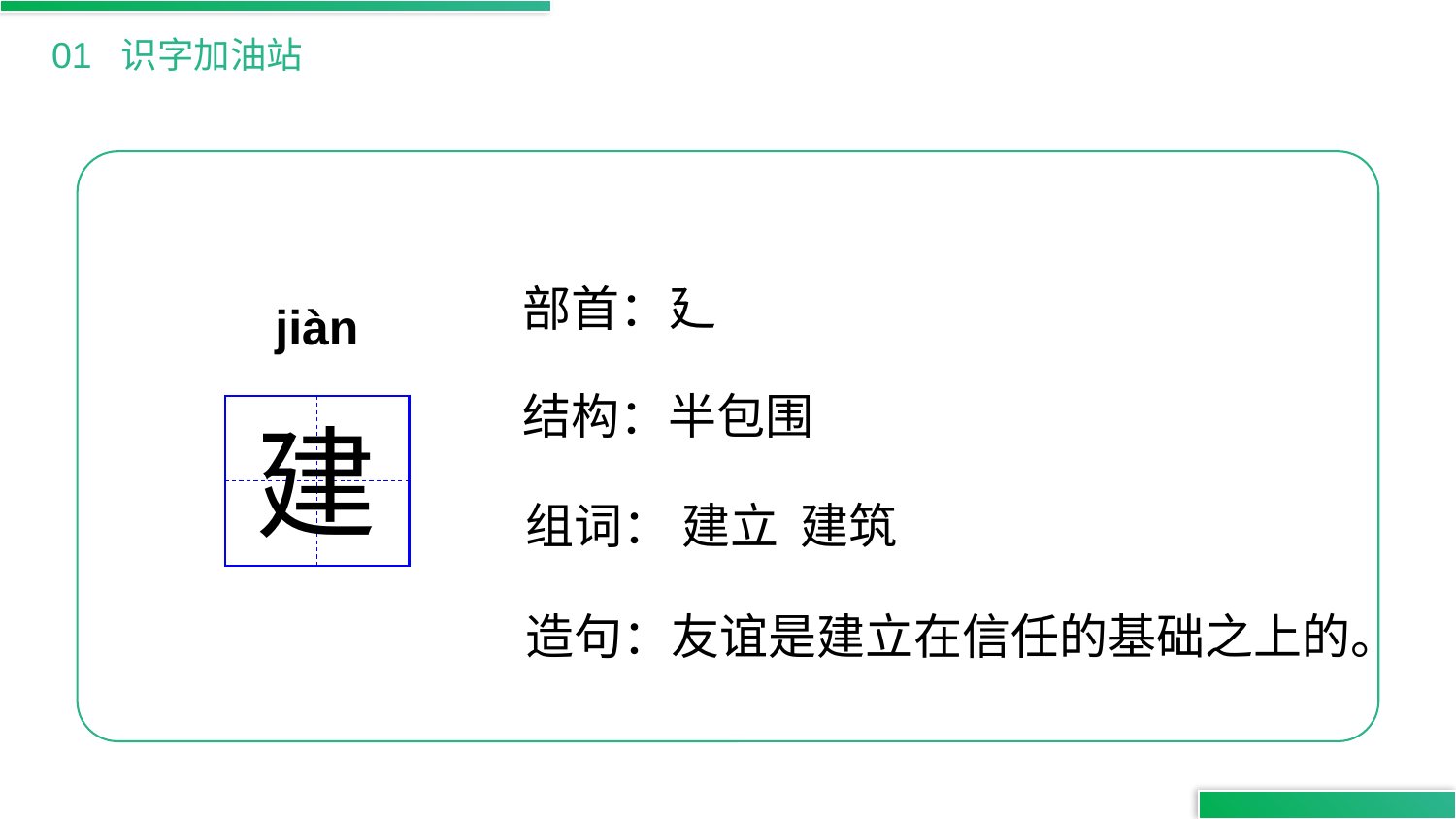

01  识字加油站
部首：廴
jiàn
结构：半包围

建
组词： 建立  建筑
造句：友谊是建立在信任的基础之上的。